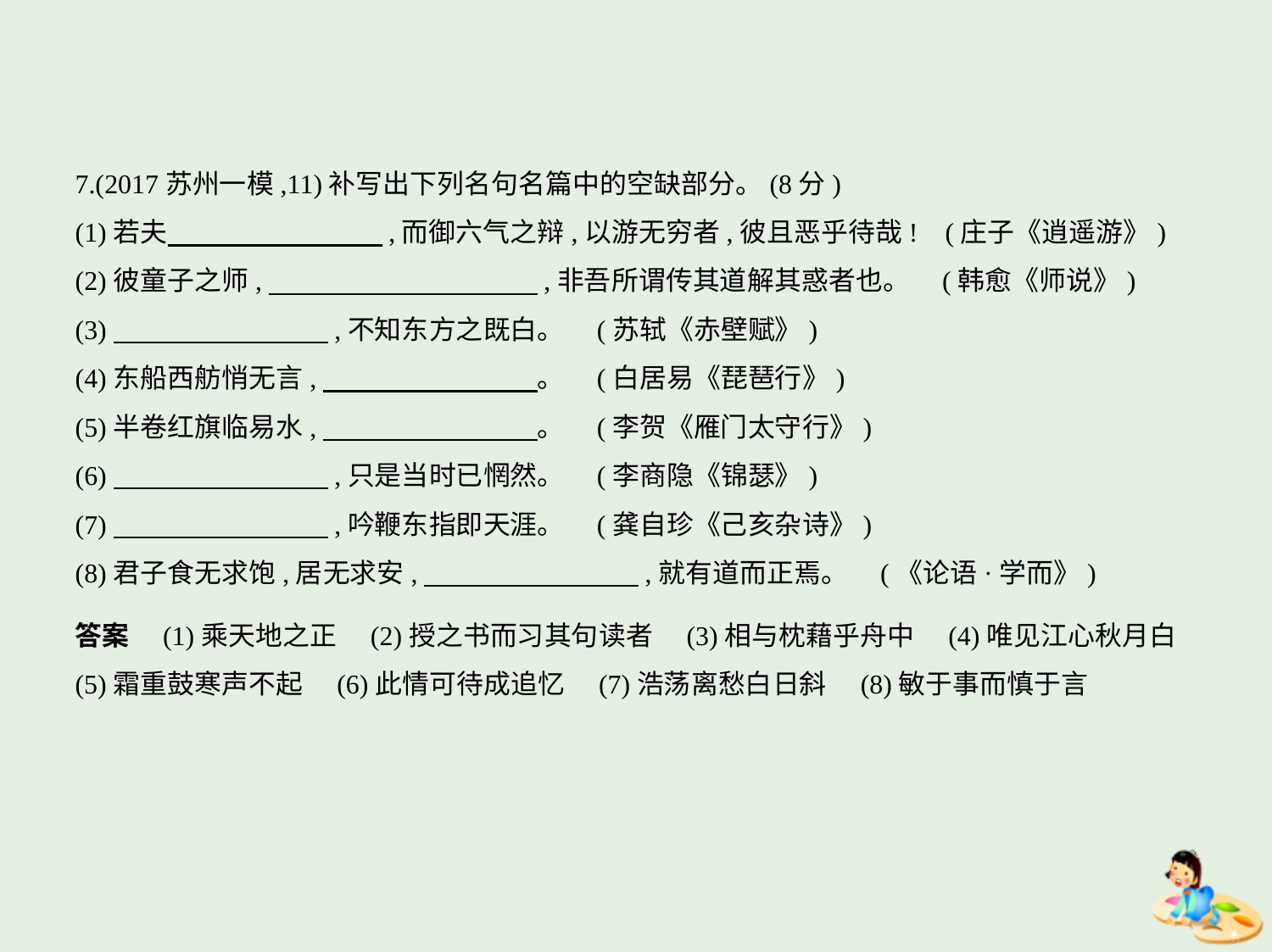

7.(2017苏州一模,11)补写出下列名句名篇中的空缺部分。(8分)
(1)若夫　　　　　　　    ,而御六气之辩,以游无穷者,彼且恶乎待哉! (庄子《逍遥游》)
(2)彼童子之师,　　　　　　　　　    ,非吾所谓传其道解其惑者也。 (韩愈《师说》)
(3)　　　　　　　    ,不知东方之既白。 (苏轼《赤壁赋》)
(4)东船西舫悄无言,　　　　　　　    。 (白居易《琵琶行》)
(5)半卷红旗临易水,　　　　　　　    。 (李贺《雁门太守行》)
(6)　　　　　　　    ,只是当时已惘然。 (李商隐《锦瑟》)
(7)　　　　　　　    ,吟鞭东指即天涯。 (龚自珍《己亥杂诗》)
(8)君子食无求饱,居无求安,　　　　　　　    ,就有道而正焉。 (《论语·学而》)
答案　(1)乘天地之正　(2)授之书而习其句读者　(3)相与枕藉乎舟中　(4)唯见江心秋月白    
(5)霜重鼓寒声不起　(6)此情可待成追忆　(7)浩荡离愁白日斜　(8)敏于事而慎于言